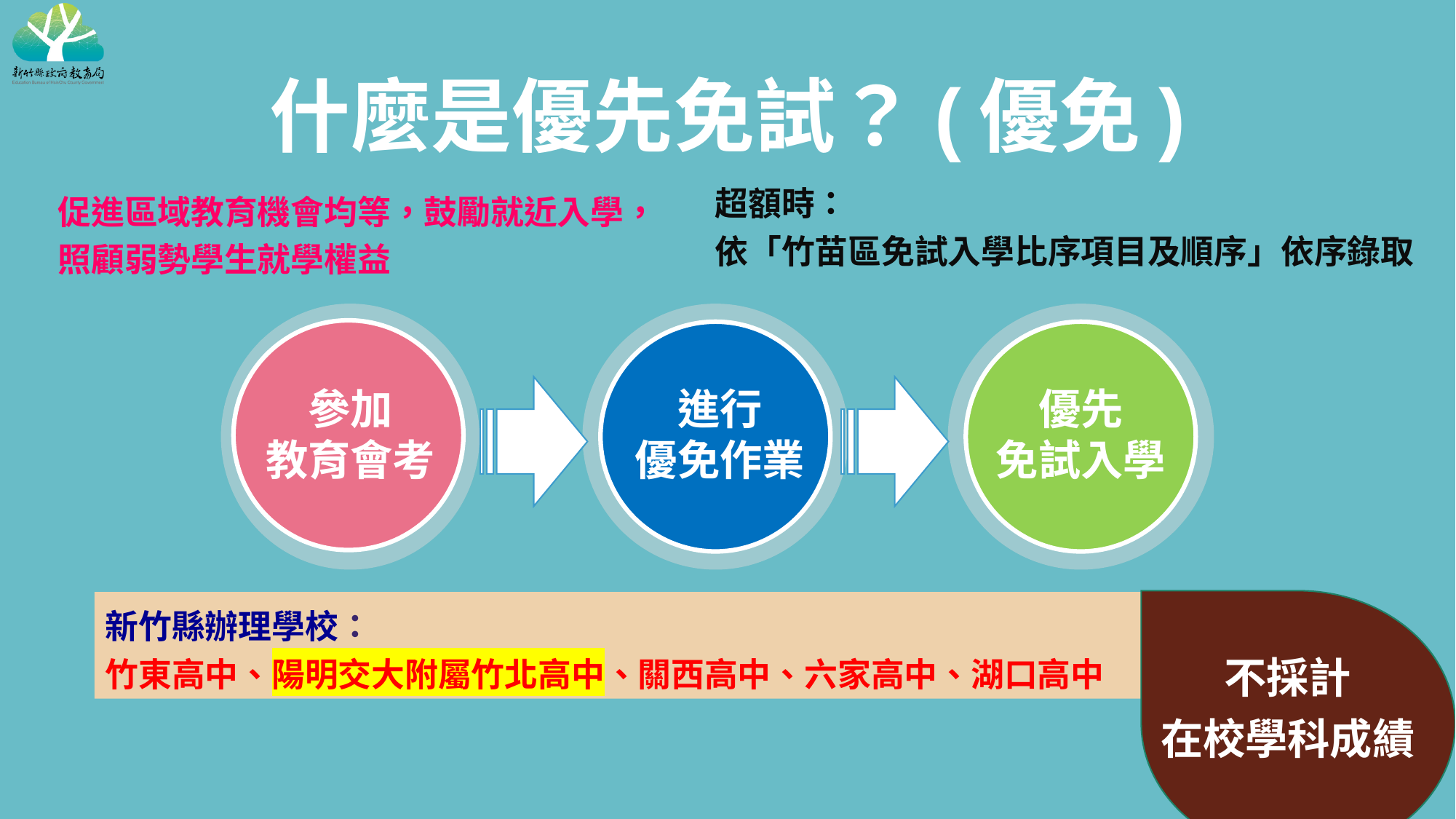

什麼是優先免試？(優免)
超額時：
依「竹苗區免試入學比序項目及順序」依序錄取
促進區域教育機會均等，鼓勵就近入學，照顧弱勢學生就學權益

參加
教育會考

進行
優免作業

優先
免試入學

不採計
在校學科成績
新竹縣辦理學校：
竹東高中、陽明交大附屬竹北高中、關西高中、六家高中、湖口高中